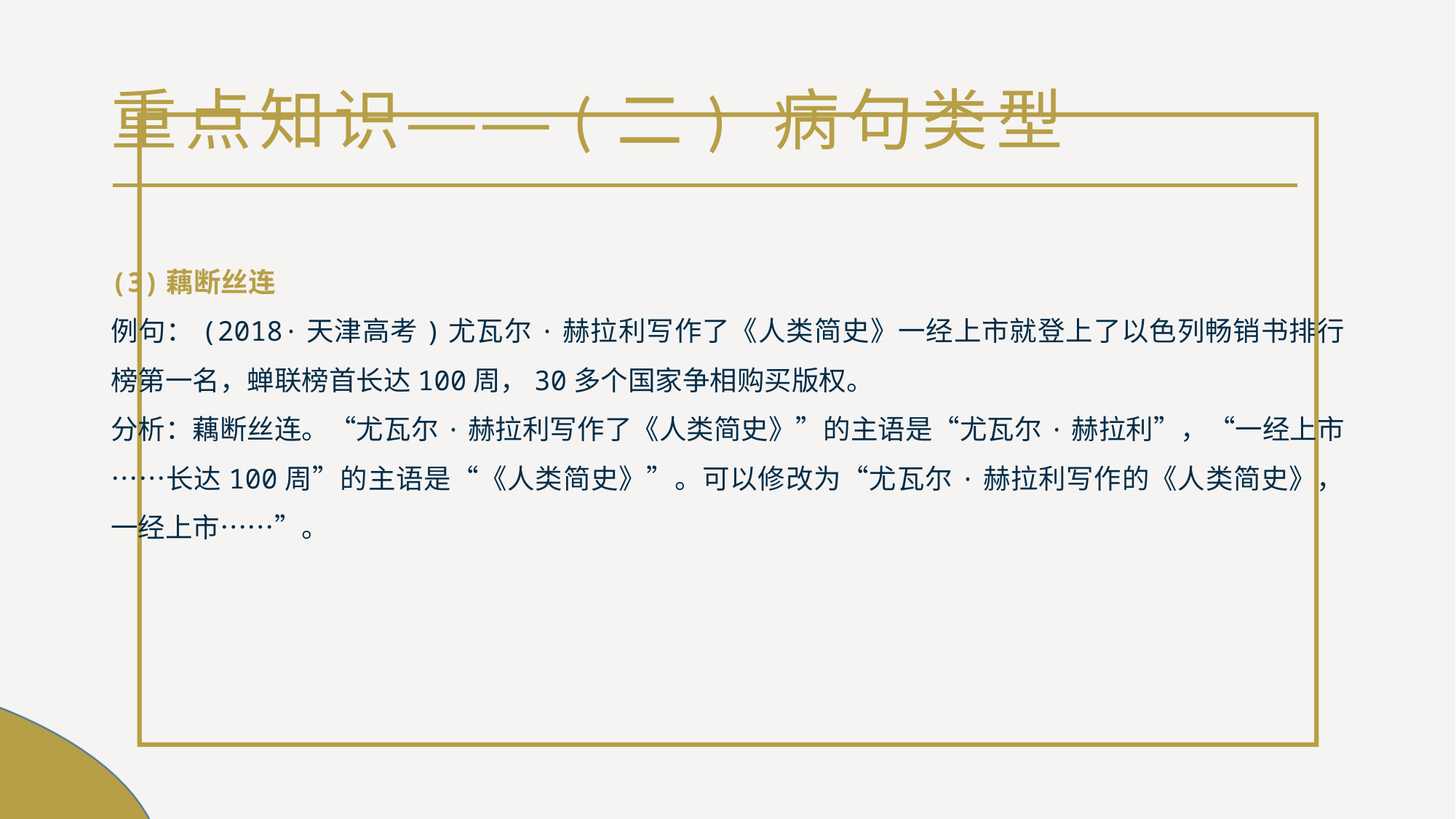

# 重点知识——(二) 病句类型
(3)藕断丝连
例句：(2018·天津高考)尤瓦尔·赫拉利写作了《人类简史》一经上市就登上了以色列畅销书排行榜第一名，蝉联榜首长达100周，30多个国家争相购买版权。
分析：藕断丝连。“尤瓦尔·赫拉利写作了《人类简史》”的主语是“尤瓦尔·赫拉利”，“一经上市……长达100周”的主语是“《人类简史》”。可以修改为“尤瓦尔·赫拉利写作的《人类简史》，一经上市……”。